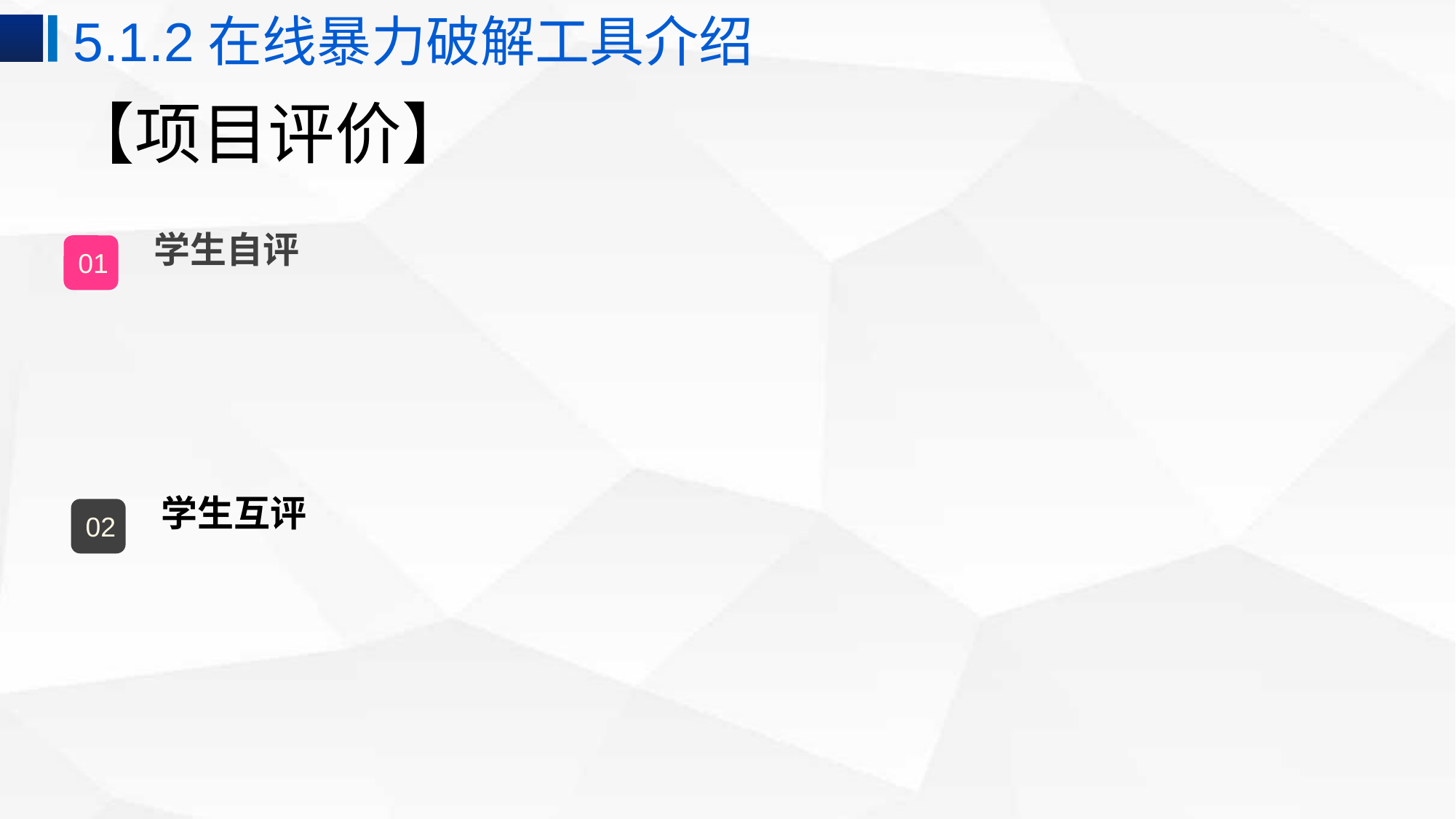

5.1.2在线暴力破解工具介绍

# 【项目评价】
学生自评

01

学生互评

02